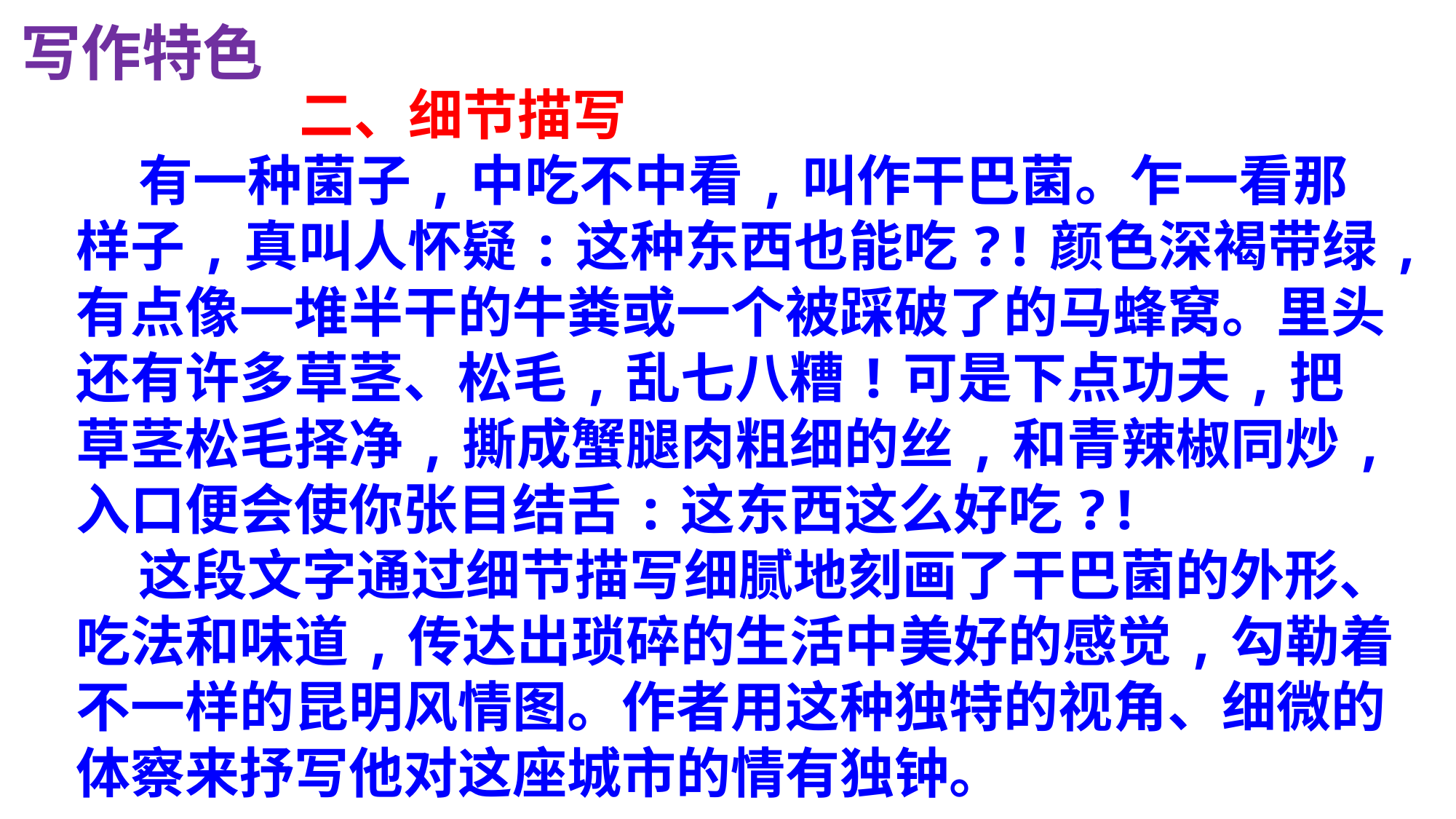

写作特色
                 二、细节描写
    有一种菌子,中吃不中看,叫作干巴菌。乍一看那样子,真叫人怀疑:这种东西也能吃?!颜色深褐带绿,有点像一堆半干的牛粪或一个被踩破了的马蜂窝。里头还有许多草茎、松毛,乱七八糟!可是下点功夫,把草茎松毛择净,撕成蟹腿肉粗细的丝,和青辣椒同炒,入口便会使你张目结舌:这东西这么好吃?!
    这段文字通过细节描写细腻地刻画了干巴菌的外形、吃法和味道,传达出琐碎的生活中美好的感觉,勾勒着不一样的昆明风情图。作者用这种独特的视角、细微的体察来抒写他对这座城市的情有独钟。